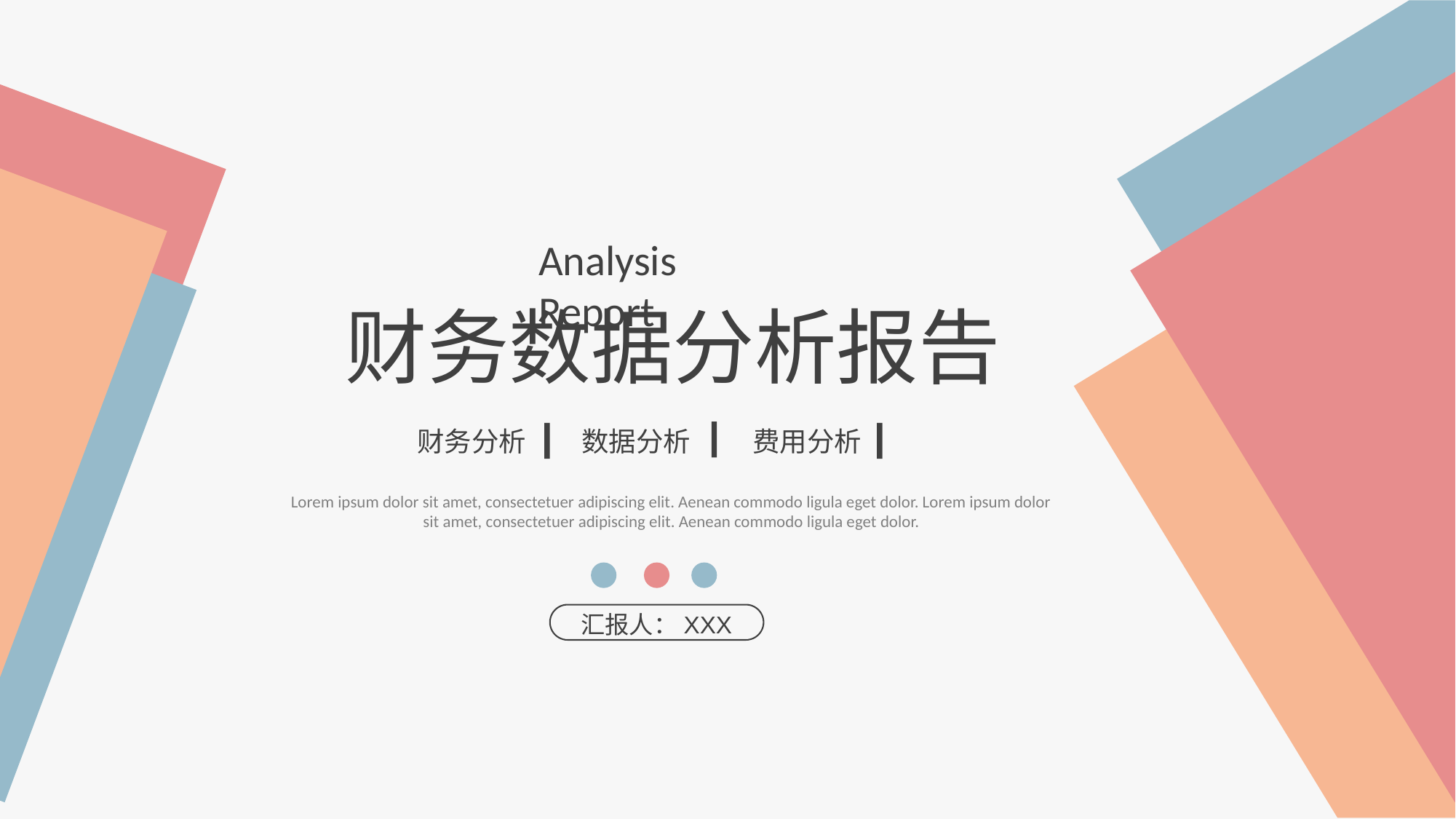

Analysis Report

财务数据分析报告

财务分析
数据分析
费用分析

Lorem ipsum dolor sit amet, consectetuer adipiscing elit. Aenean commodo ligula eget dolor. Lorem ipsum dolor sit amet, consectetuer adipiscing elit. Aenean commodo ligula eget dolor.

汇报人：XXX